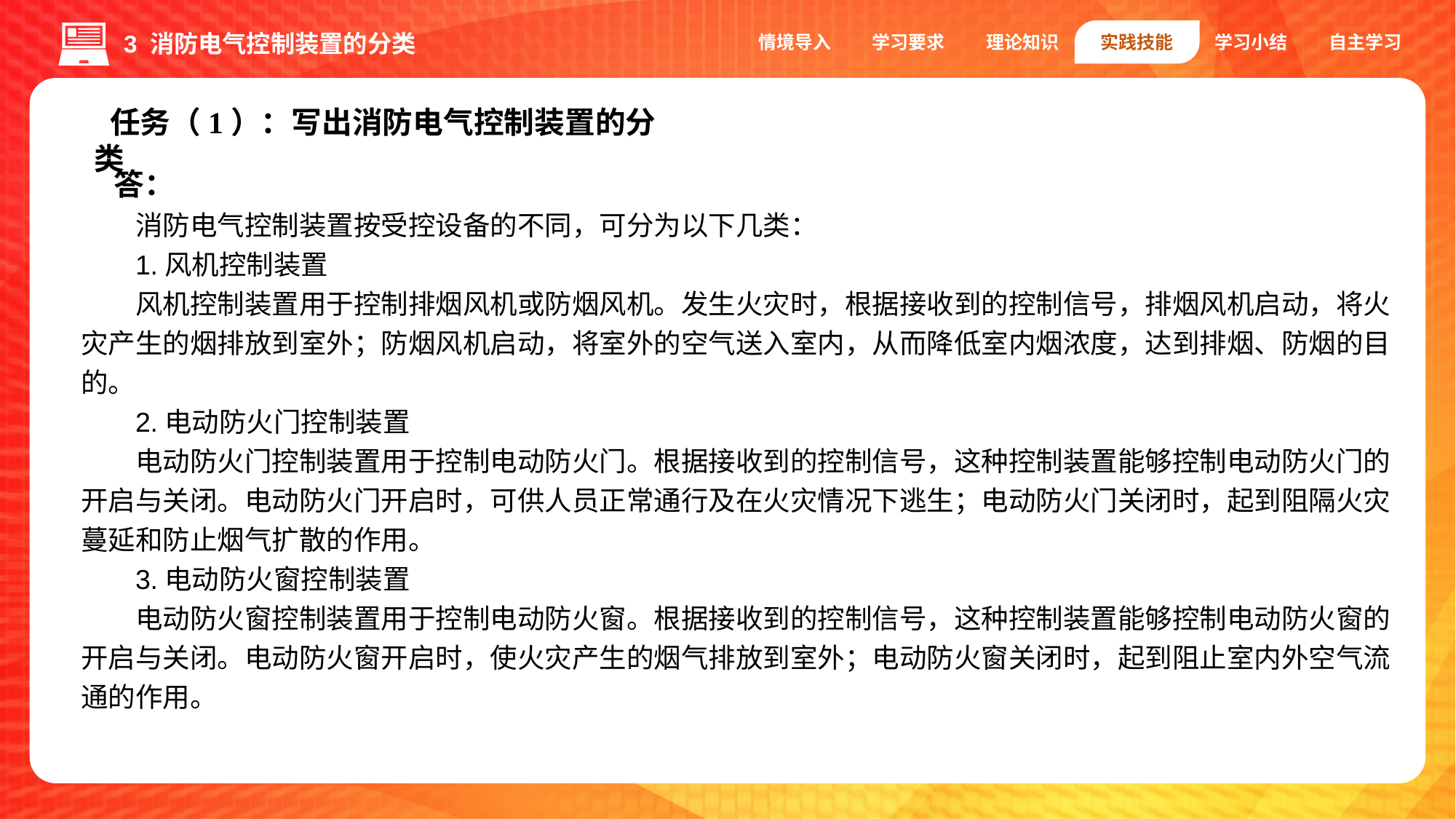

情境导入
学习要求
理论知识
实践技能
学习小结
自主学习

3 消防电气控制装置的分类
任务（1）：写出消防电气控制装置的分类
答：
消防电气控制装置按受控设备的不同，可分为以下几类：
1.风机控制装置
风机控制装置用于控制排烟风机或防烟风机。发生火灾时，根据接收到的控制信号，排烟风机启动，将火灾产生的烟排放到室外；防烟风机启动，将室外的空气送入室内，从而降低室内烟浓度，达到排烟、防烟的目的。
2.电动防火门控制装置
电动防火门控制装置用于控制电动防火门。根据接收到的控制信号，这种控制装置能够控制电动防火门的开启与关闭。电动防火门开启时，可供人员正常通行及在火灾情况下逃生；电动防火门关闭时，起到阻隔火灾蔓延和防止烟气扩散的作用。
3.电动防火窗控制装置
电动防火窗控制装置用于控制电动防火窗。根据接收到的控制信号，这种控制装置能够控制电动防火窗的开启与关闭。电动防火窗开启时，使火灾产生的烟气排放到室外；电动防火窗关闭时，起到阻止室内外空气流通的作用。